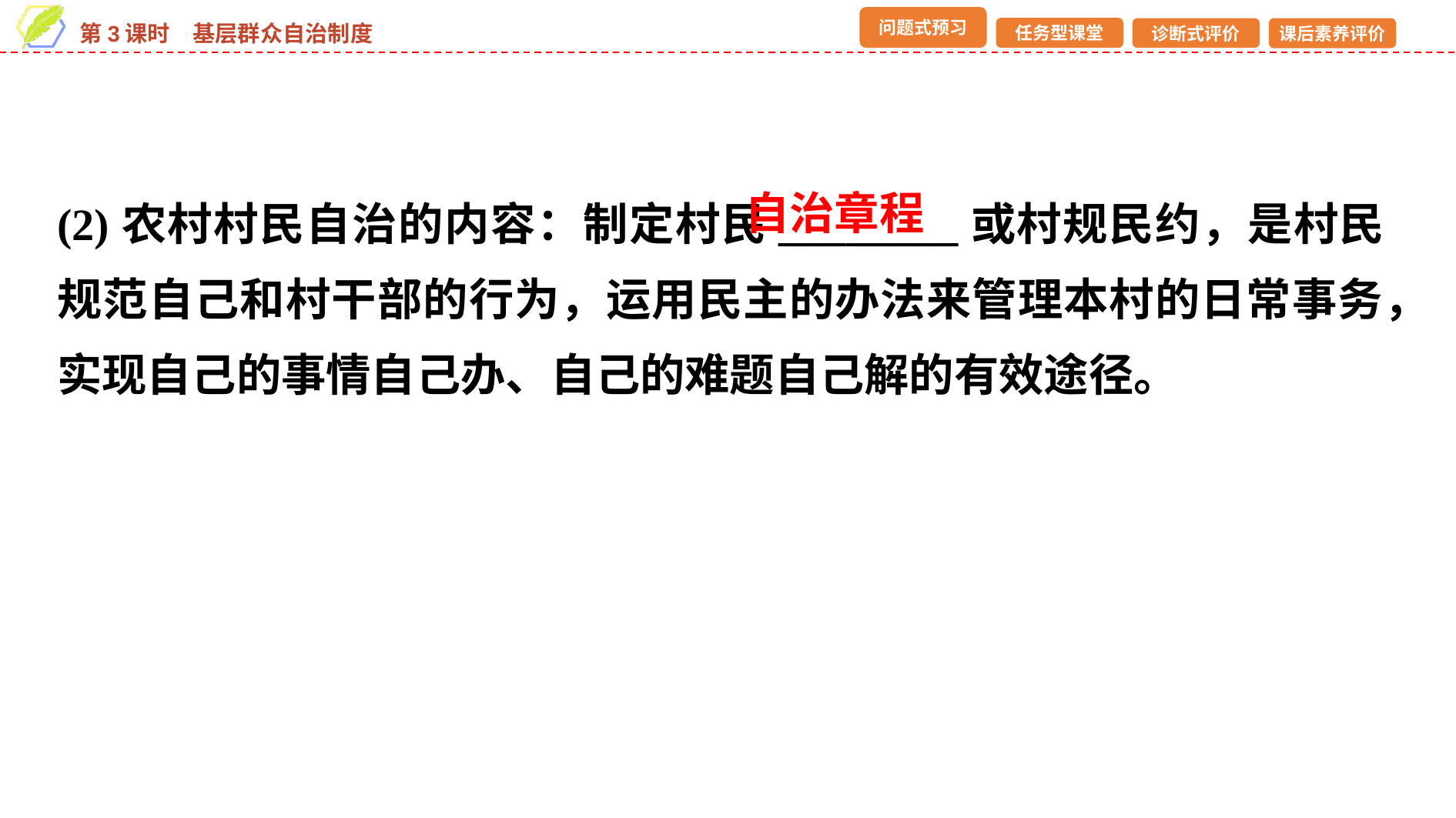

(2)农村村民自治的内容：制定村民________或村规民约，是村民规范自己和村干部的行为，运用民主的办法来管理本村的日常事务，实现自己的事情自己办、自己的难题自己解的有效途径。
自治章程